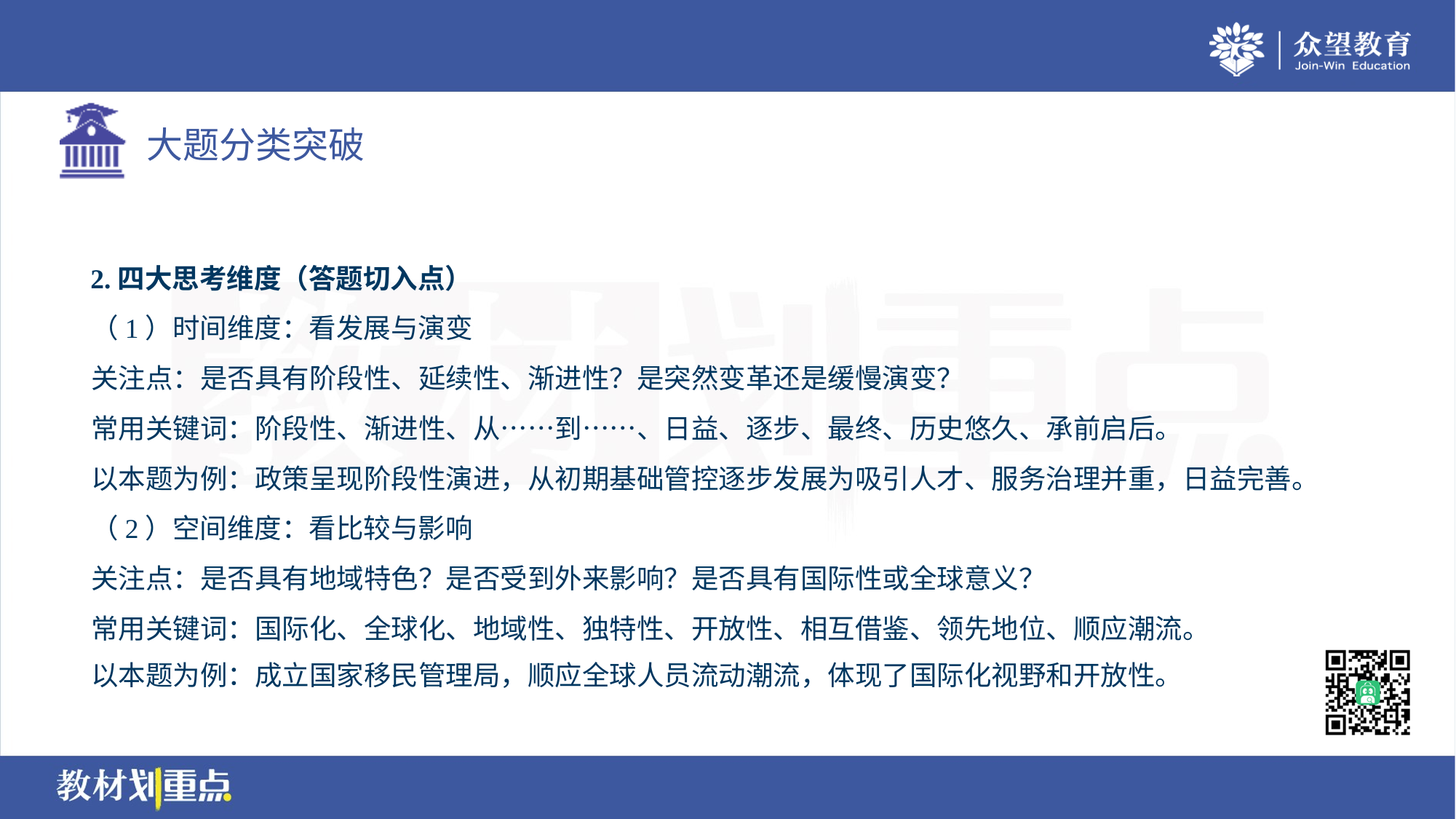

2.四大思考维度（答题切入点）
    （1）时间维度：看发展与演变
    关注点：是否具有阶段性、延续性、渐进性？是突然变革还是缓慢演变？
    常用关键词：阶段性、渐进性、从……到……、日益、逐步、最终、历史悠久、承前启后。
    以本题为例：政策呈现阶段性演进，从初期基础管控逐步发展为吸引人才、服务治理并重，日益完善。
    （2）空间维度：看比较与影响
    关注点：是否具有地域特色？是否受到外来影响？是否具有国际性或全球意义？
    常用关键词：国际化、全球化、地域性、独特性、开放性、相互借鉴、领先地位、顺应潮流。
    以本题为例：成立国家移民管理局，顺应全球人员流动潮流，体现了国际化视野和开放性。